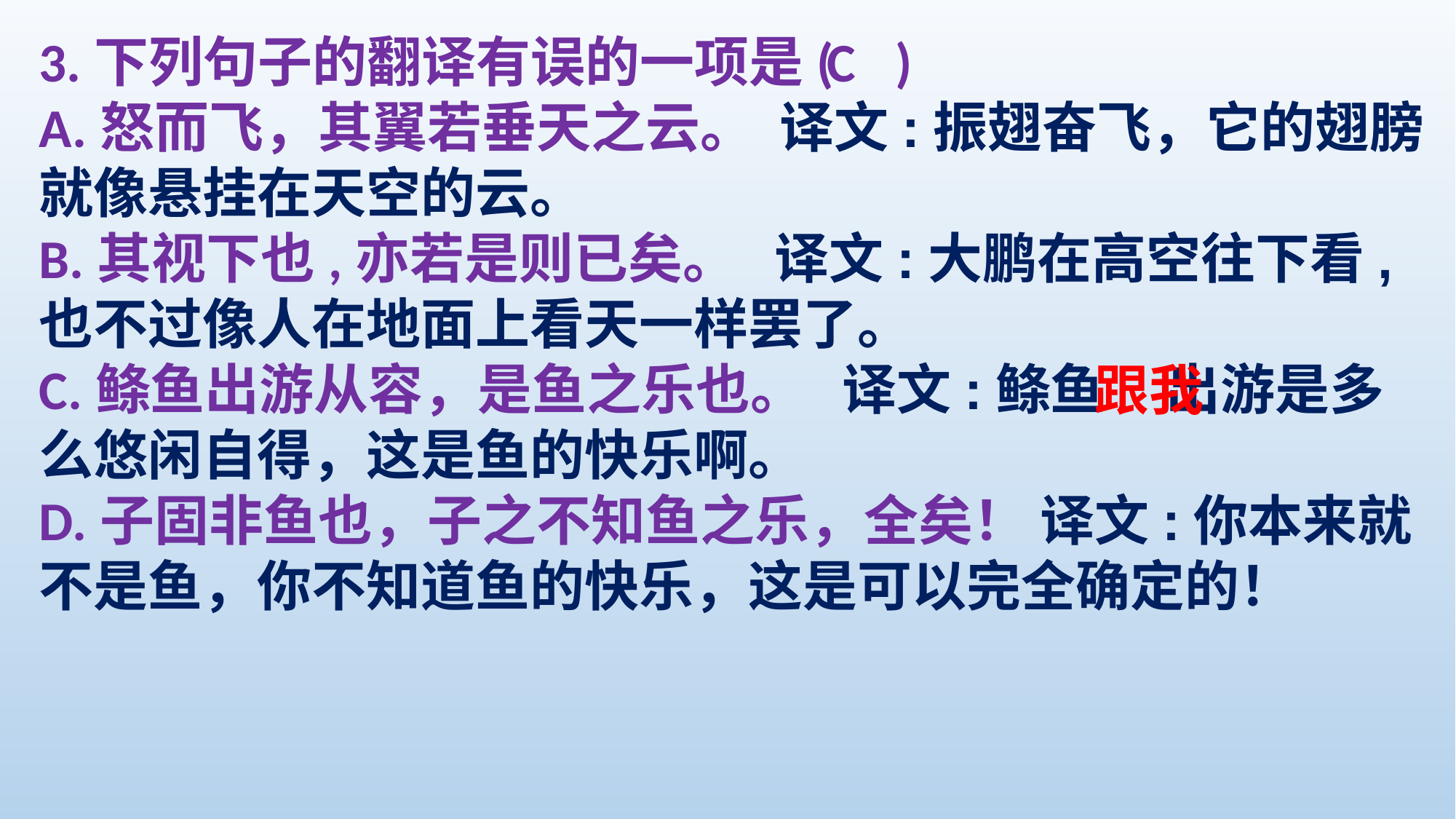

3.下列句子的翻译有误的一项是(     )
A.怒而飞，其翼若垂天之云。  译文:振翅奋飞，它的翅膀就像悬挂在天空的云。
B.其视下也,亦若是则已矣。   译文:大鹏在高空往下看,也不过像人在地面上看天一样罢了。
C.鲦鱼出游从容，是鱼之乐也。   译文:鲦鱼     出游是多么悠闲自得，这是鱼的快乐啊。
D.子固非鱼也，子之不知鱼之乐，全矣！ 译文:你本来就不是鱼，你不知道鱼的快乐，这是可以完全确定的！
C
跟我